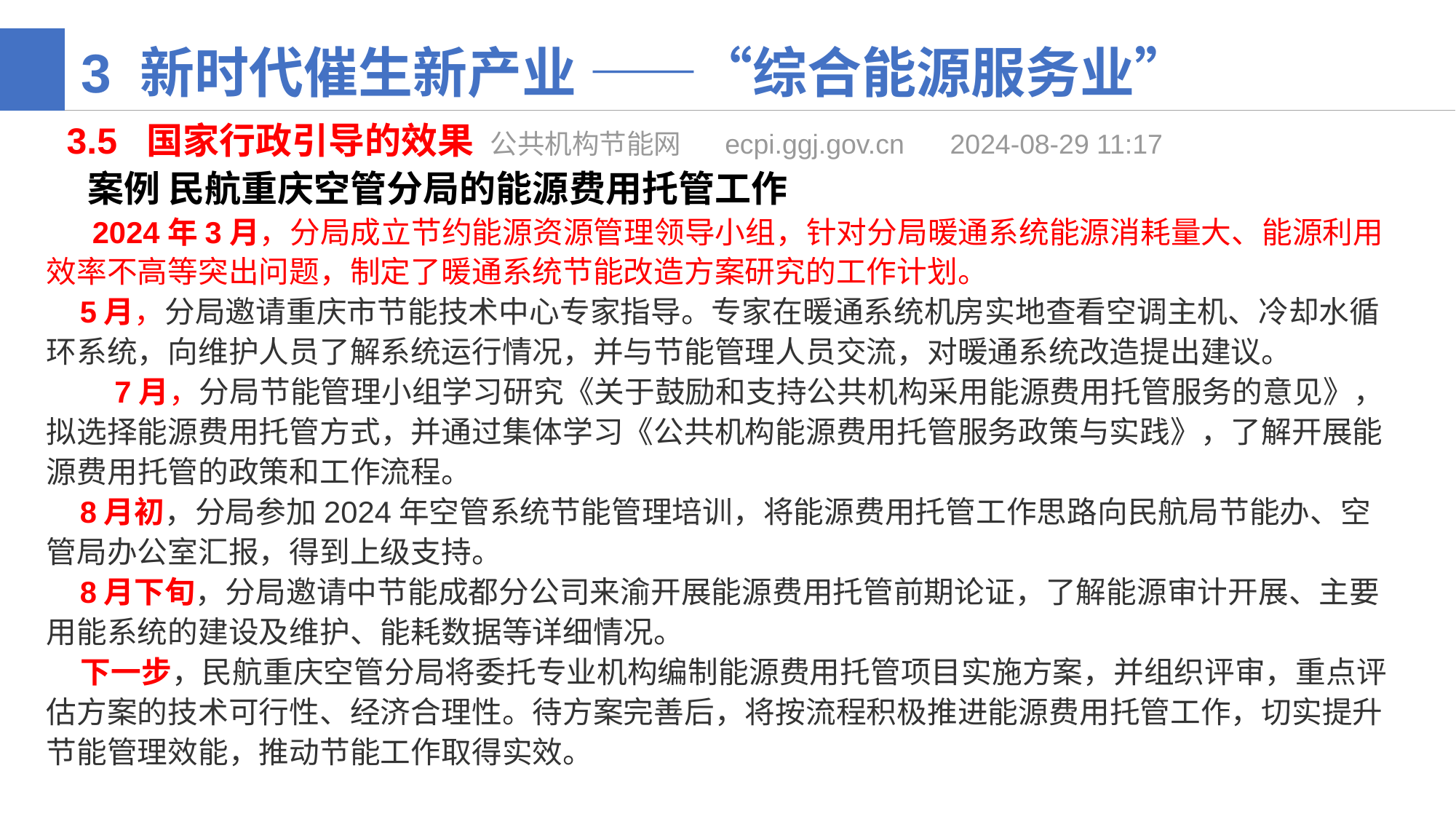

3 新时代催生新产业 ——“综合能源服务业”
  3.5  国家行政引导的效果  公共机构节能网      ecpi.ggj.gov.cn      2024-08-29 11:17
    案例 民航重庆空管分局的能源费用托管工作
      2024年3月，分局成立节约能源资源管理领导小组，针对分局暖通系统能源消耗量大、能源利用效率不高等突出问题，制定了暖通系统节能改造方案研究的工作计划。
    5月，分局邀请重庆市节能技术中心专家指导。专家在暖通系统机房实地查看空调主机、冷却水循环系统，向维护人员了解系统运行情况，并与节能管理人员交流，对暖通系统改造提出建议。
　　7月，分局节能管理小组学习研究《关于鼓励和支持公共机构采用能源费用托管服务的意见》，拟选择能源费用托管方式，并通过集体学习《公共机构能源费用托管服务政策与实践》，了解开展能源费用托管的政策和工作流程。
    8月初，分局参加2024年空管系统节能管理培训，将能源费用托管工作思路向民航局节能办、空管局办公室汇报，得到上级支持。
    8月下旬，分局邀请中节能成都分公司来渝开展能源费用托管前期论证，了解能源审计开展、主要用能系统的建设及维护、能耗数据等详细情况。
    下一步，民航重庆空管分局将委托专业机构编制能源费用托管项目实施方案，并组织评审，重点评估方案的技术可行性、经济合理性。待方案完善后，将按流程积极推进能源费用托管工作，切实提升节能管理效能，推动节能工作取得实效。